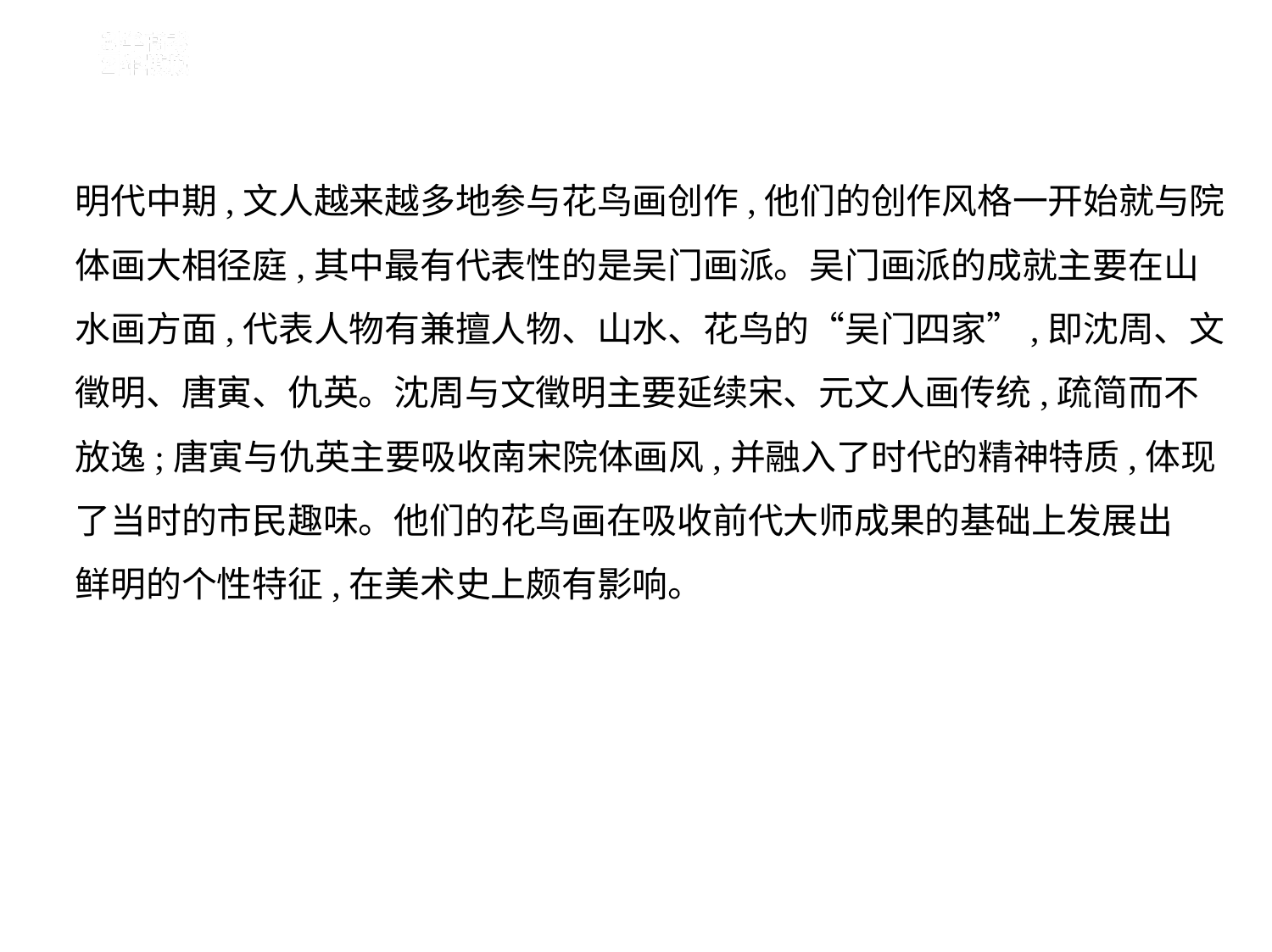

明代中期,文人越来越多地参与花鸟画创作,他们的创作风格一开始就与院
体画大相径庭,其中最有代表性的是吴门画派。吴门画派的成就主要在山
水画方面,代表人物有兼擅人物、山水、花鸟的“吴门四家”,即沈周、文
徵明、唐寅、仇英。沈周与文徵明主要延续宋、元文人画传统,疏简而不
放逸;唐寅与仇英主要吸收南宋院体画风,并融入了时代的精神特质,体现
了当时的市民趣味。他们的花鸟画在吸收前代大师成果的基础上发展出
鲜明的个性特征,在美术史上颇有影响。